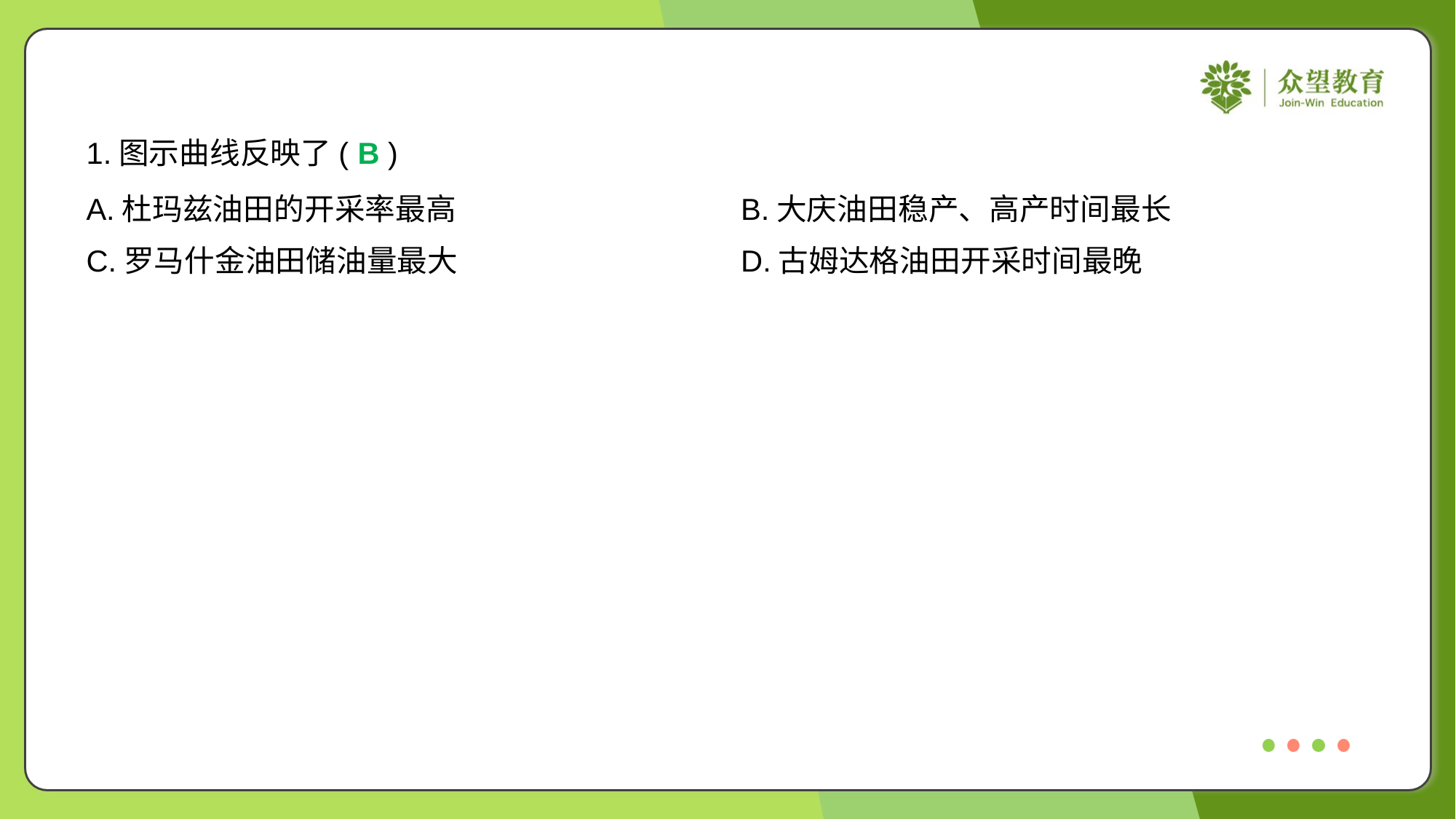

1.图示曲线反映了(     )
B
A.杜玛兹油田的开采率最高	B.大庆油田稳产、高产时间最长
C.罗马什金油田储油量最大	D.古姆达格油田开采时间最晚